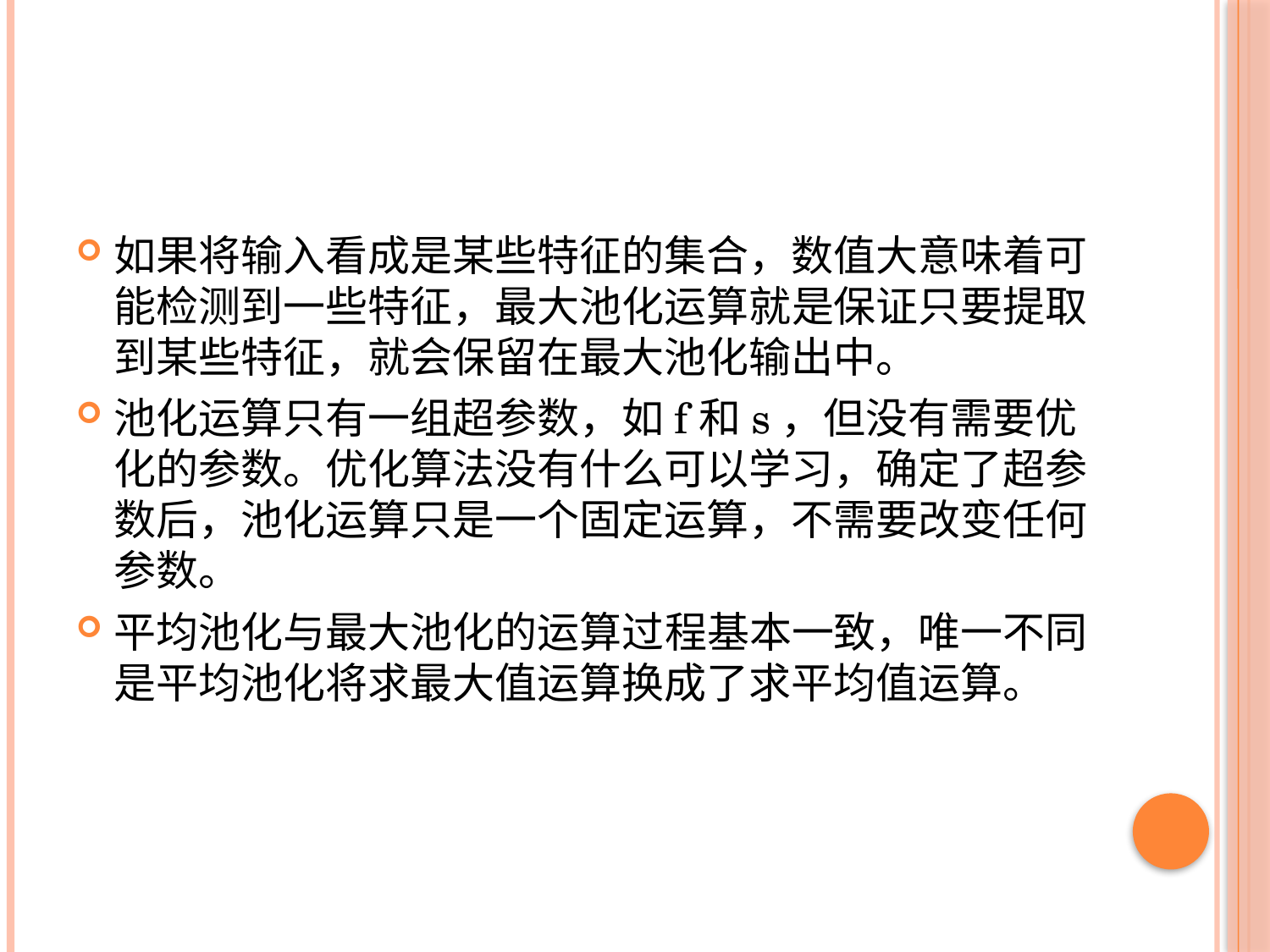

#
如果将输入看成是某些特征的集合，数值大意味着可能检测到一些特征，最大池化运算就是保证只要提取到某些特征，就会保留在最大池化输出中。
池化运算只有一组超参数，如f和s，但没有需要优化的参数。优化算法没有什么可以学习，确定了超参数后，池化运算只是一个固定运算，不需要改变任何参数。
平均池化与最大池化的运算过程基本一致，唯一不同是平均池化将求最大值运算换成了求平均值运算。